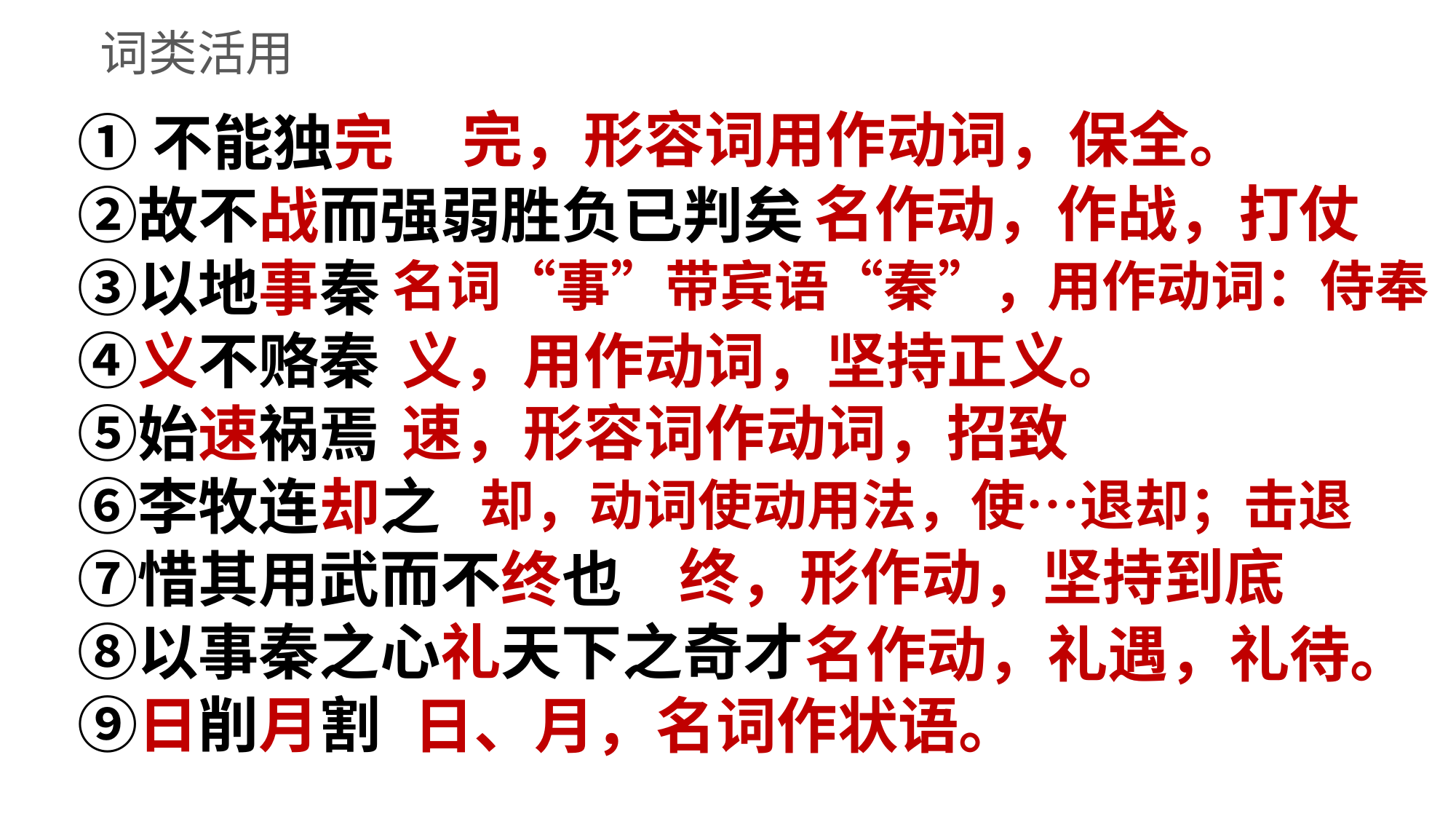

词类活用
完，形容词用作动词，保全。
①不能独完
②故不战而强弱胜负已判矣
③以地事秦
④义不赂秦
⑤始速祸焉
⑥李牧连却之
⑦惜其用武而不终也
⑧以事秦之心礼天下之奇才
⑨日削月割
名作动，作战，打仗
名词“事”带宾语“秦”，用作动词：侍奉
义，用作动词，坚持正义。
速，形容词作动词，招致
却，动词使动用法，使…退却；击退
终，形作动，坚持到底
名作动，礼遇，礼待。
日、月，名词作状语。